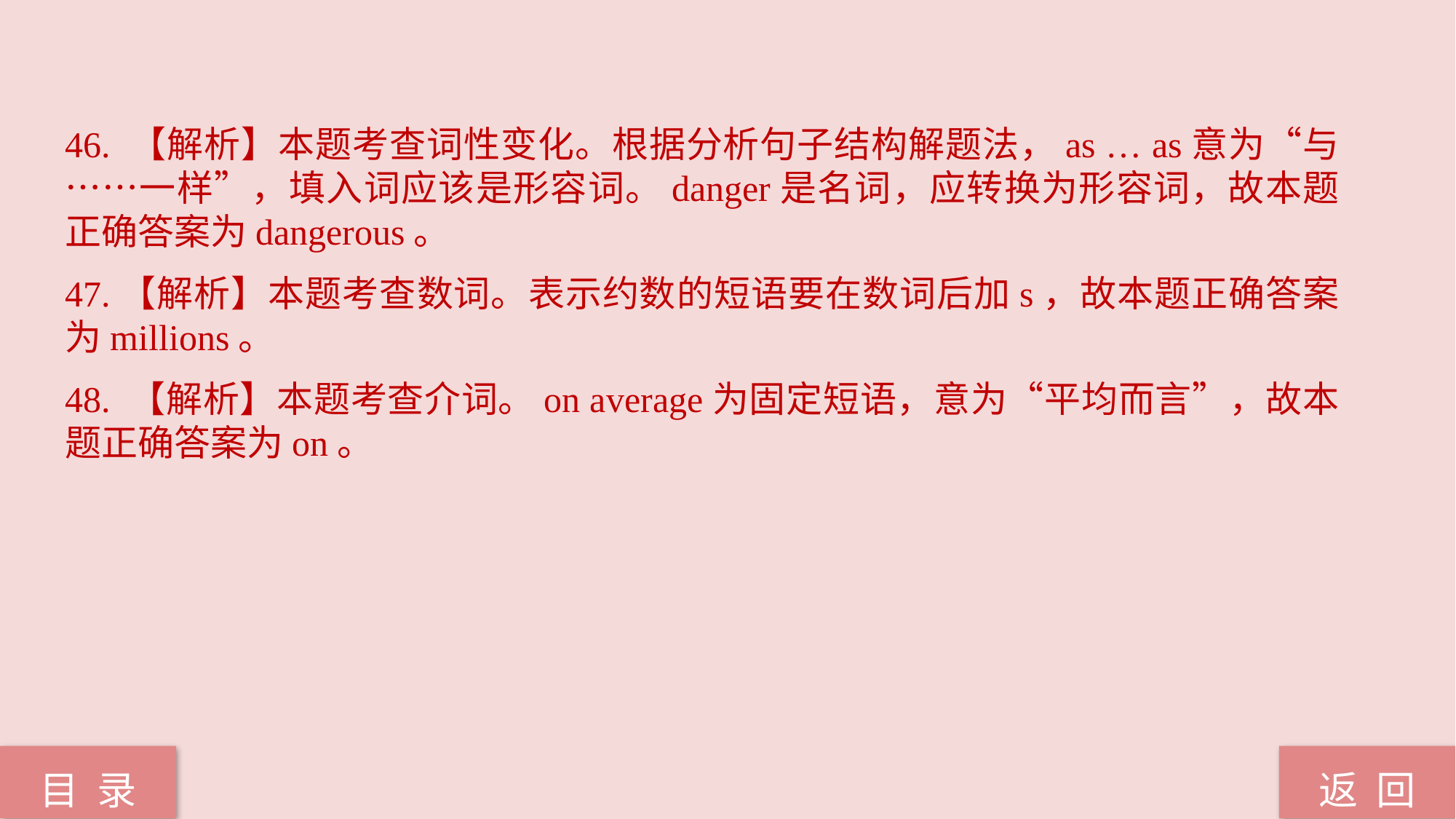

46. 【解析】本题考查词性变化。根据分析句子结构解题法，as … as意为“与……一样”，填入词应该是形容词。danger是名词，应转换为形容词，故本题正确答案为dangerous。
47.【解析】本题考查数词。表示约数的短语要在数词后加s，故本题正确答案为millions。
48. 【解析】本题考查介词。on average为固定短语，意为“平均而言”，故本题正确答案为on。
返  回